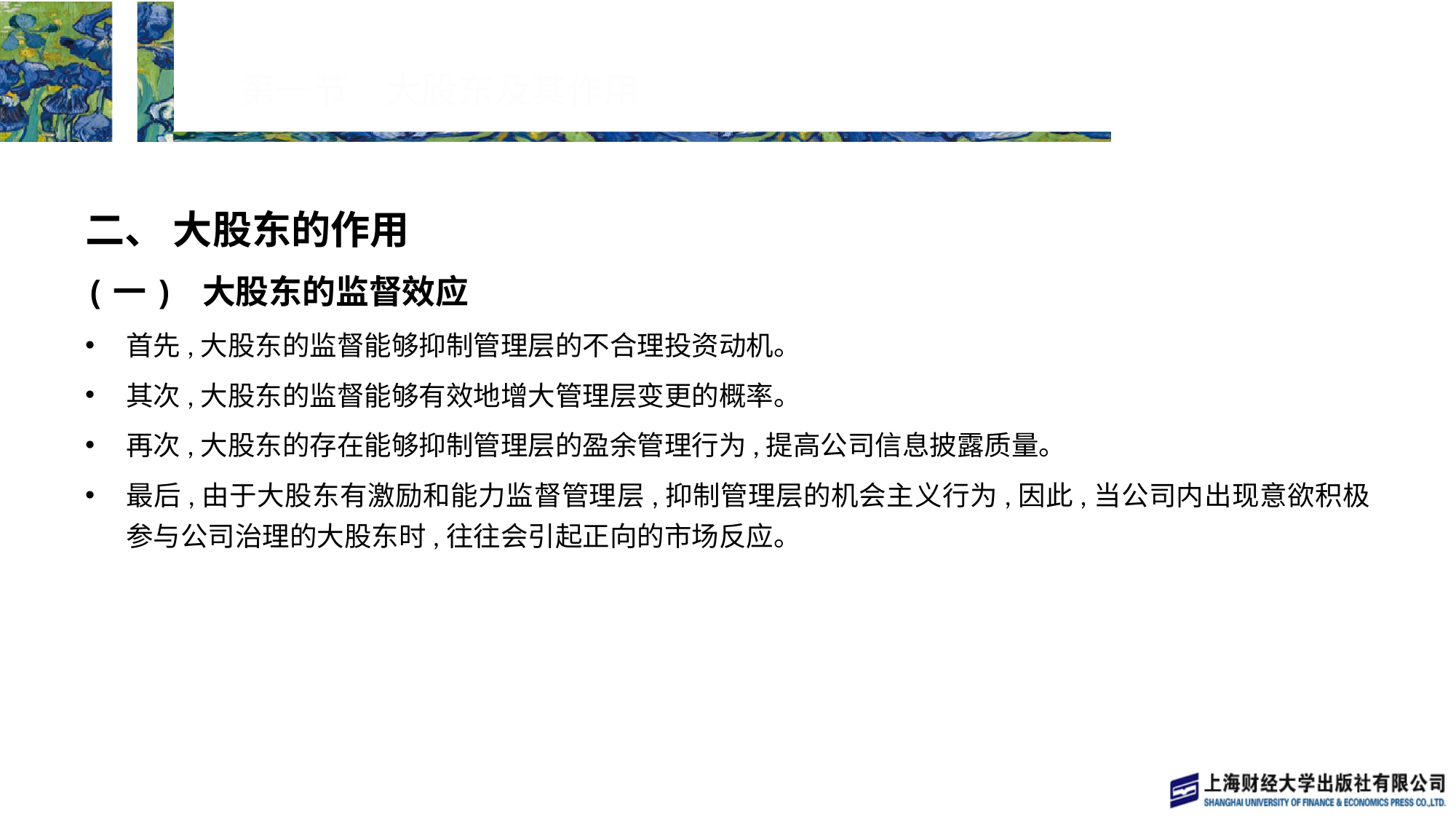

# 第一节　大股东及其作用
二、 大股东的作用
(一) 大股东的监督效应
首先,大股东的监督能够抑制管理层的不合理投资动机。
其次,大股东的监督能够有效地增大管理层变更的概率。
再次,大股东的存在能够抑制管理层的盈余管理行为,提高公司信息披露质量。
最后,由于大股东有激励和能力监督管理层,抑制管理层的机会主义行为,因此,当公司内出现意欲积极参与公司治理的大股东时,往往会引起正向的市场反应。